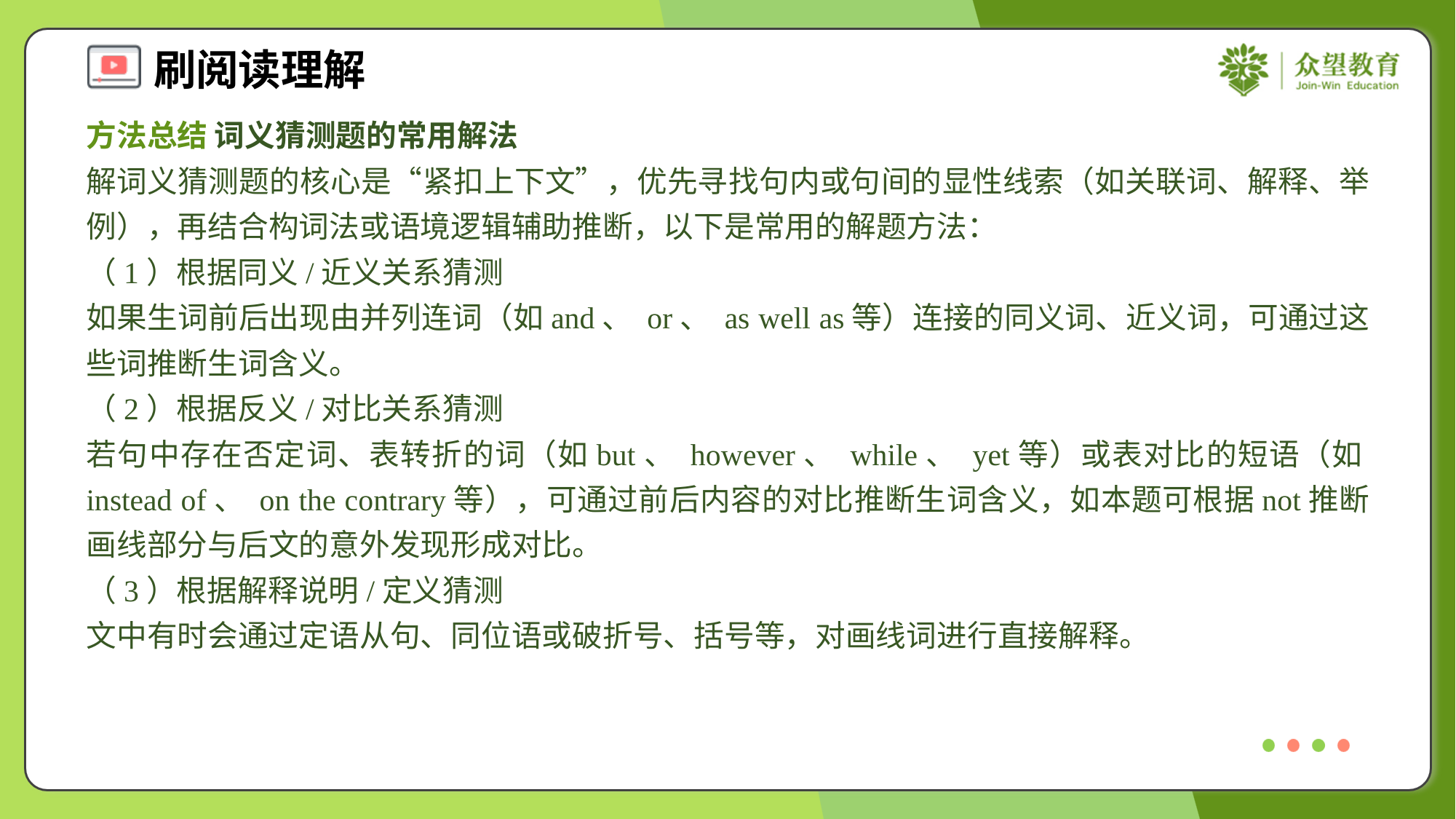

方法总结 词义猜测题的常用解法
解词义猜测题的核心是“紧扣上下文”，优先寻找句内或句间的显性线索（如关联词、解释、举例），再结合构词法或语境逻辑辅助推断，以下是常用的解题方法：
（1）根据同义/近义关系猜测
如果生词前后出现由并列连词（如and、 or、 as well as等）连接的同义词、近义词，可通过这些词推断生词含义。
（2）根据反义/对比关系猜测
若句中存在否定词、表转折的词（如but、 however、 while、 yet等）或表对比的短语（如instead of、 on the contrary等），可通过前后内容的对比推断生词含义，如本题可根据not推断画线部分与后文的意外发现形成对比。
（3）根据解释说明/定义猜测
文中有时会通过定语从句、同位语或破折号、括号等，对画线词进行直接解释。